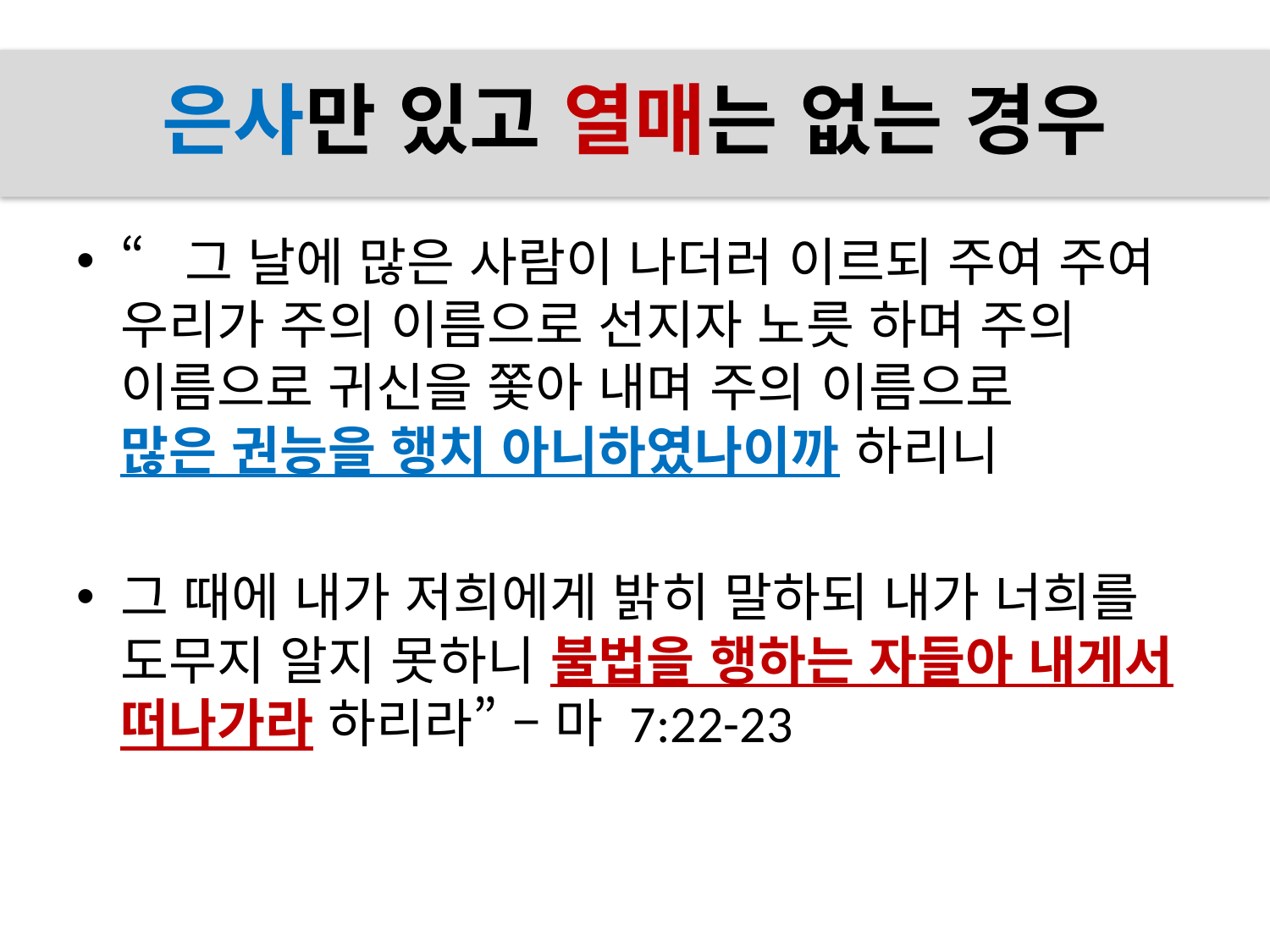

# 은사만 있고 열매는 없는 경우

“그 날에 많은 사람이 나더러 이르되 주여 주여 우리가 주의 이름으로 선지자 노릇 하며 주의
이름으로 귀신을 쫓아 내며 주의 이름으로
많은 권능을 행치 아니하였나이까 하리니

그 때에 내가 저희에게 밝히 말하되 내가 너희를 도무지 알지 못하니 불법을 행하는 자들아 내게서 떠나가라 하리라” – 마 7:22-23